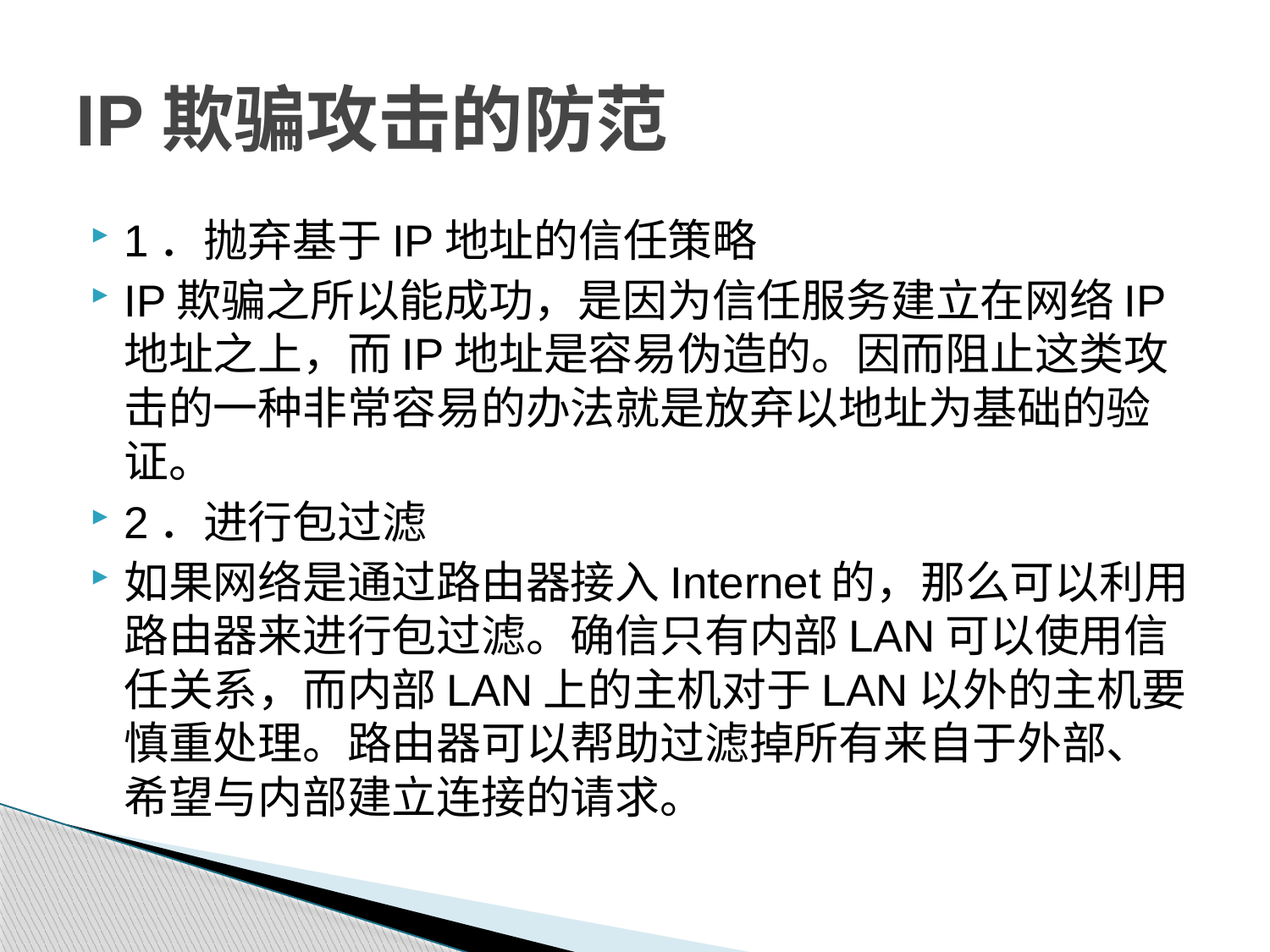

# IP欺骗攻击的防范
1．抛弃基于IP地址的信任策略
IP欺骗之所以能成功，是因为信任服务建立在网络IP地址之上，而IP地址是容易伪造的。因而阻止这类攻击的一种非常容易的办法就是放弃以地址为基础的验证。
2．进行包过滤
如果网络是通过路由器接入Internet的，那么可以利用路由器来进行包过滤。确信只有内部LAN可以使用信任关系，而内部LAN上的主机对于LAN以外的主机要慎重处理。路由器可以帮助过滤掉所有来自于外部、希望与内部建立连接的请求。